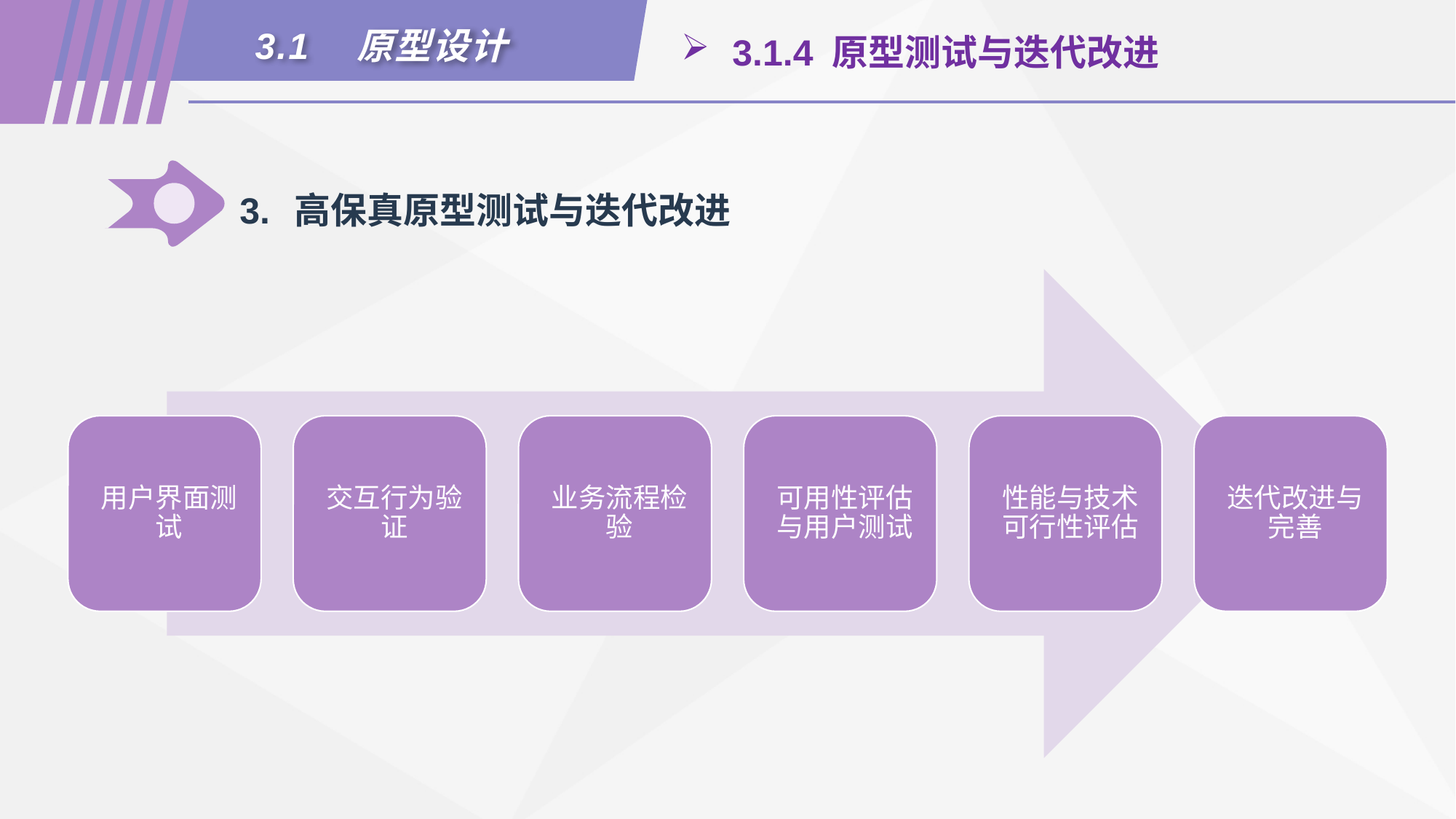

3.1　原型设计
 3.1.4 原型测试与迭代改进

3.	高保真原型测试与迭代改进
用户界面测试
交互行为验证
业务流程检验
可用性评估与用户测试
性能与技术可行性评估
迭代改进与完善